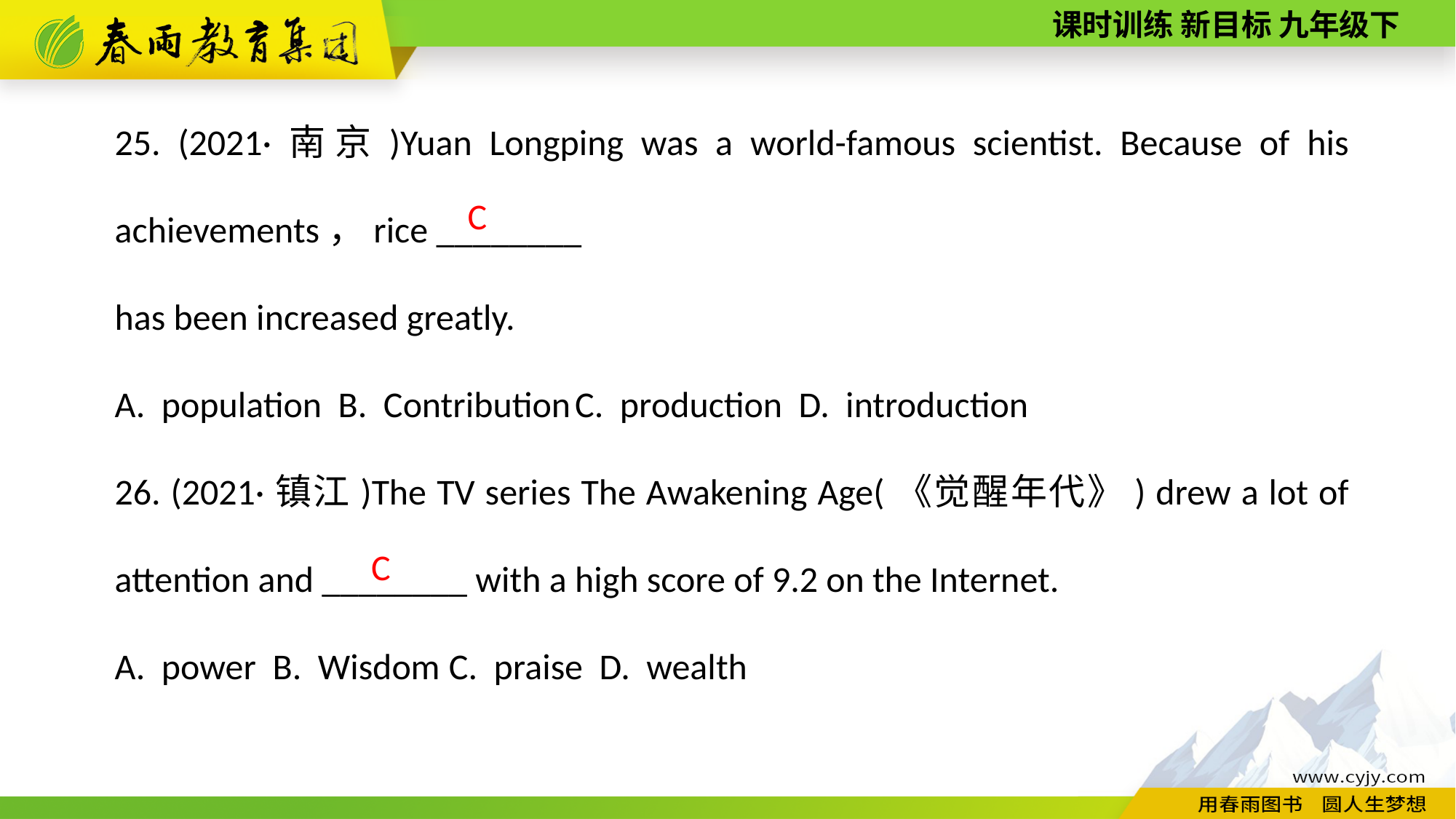

25. (2021·南京)Yuan Longping was a world-­famous scientist. Because of his achievements，rice ________
has been increased greatly.
A.  population  B.  Contribution C.  production  D.  introduction
26. (2021·镇江)The TV series The Awakening Age(《觉醒年代》) drew a lot of attention and ________ with a high score of 9.2 on the Internet.
A.  power  B.  Wisdom  C.  praise  D.  wealth
C
C